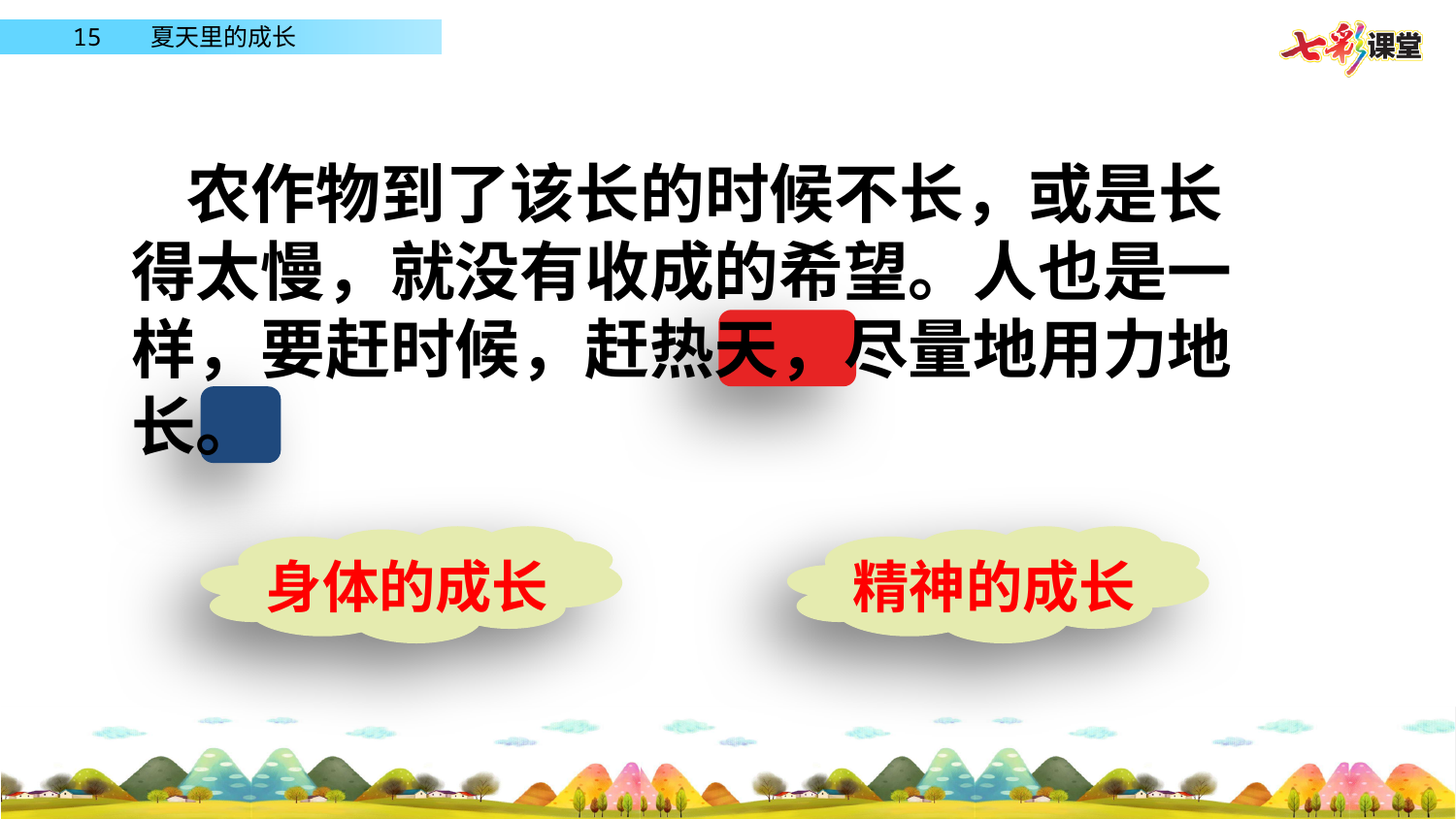

农作物到了该长的时候不长，或是长得太慢，就没有收成的希望。人也是一样，要赶时候，赶热天，尽量地用力地长。

精神的成长

身体的成长